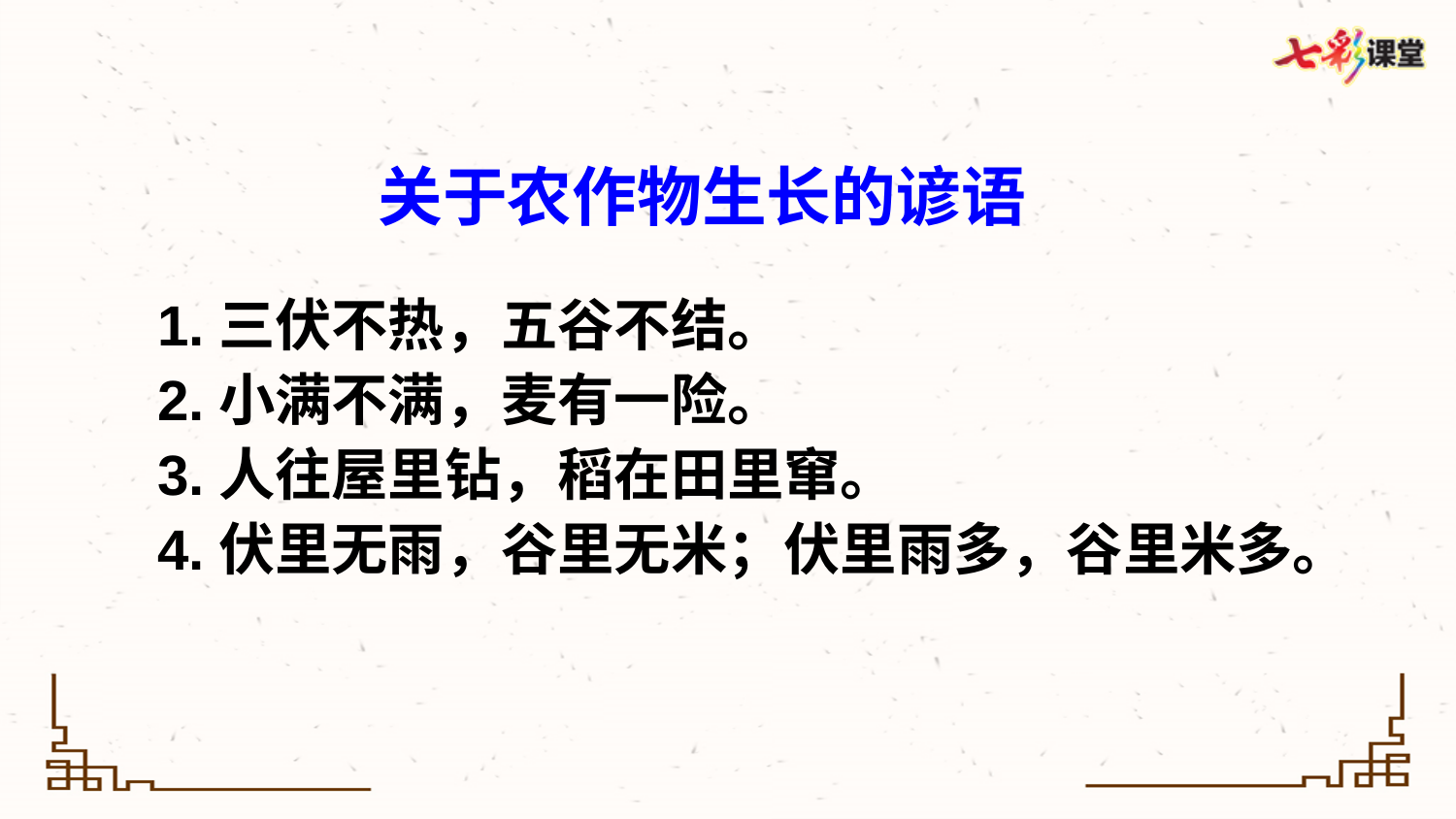

关于农作物生长的谚语
1.三伏不热，五谷不结。
2.小满不满，麦有一险。
3.人往屋里钻，稻在田里窜。
4.伏里无雨，谷里无米；伏里雨多，谷里米多。